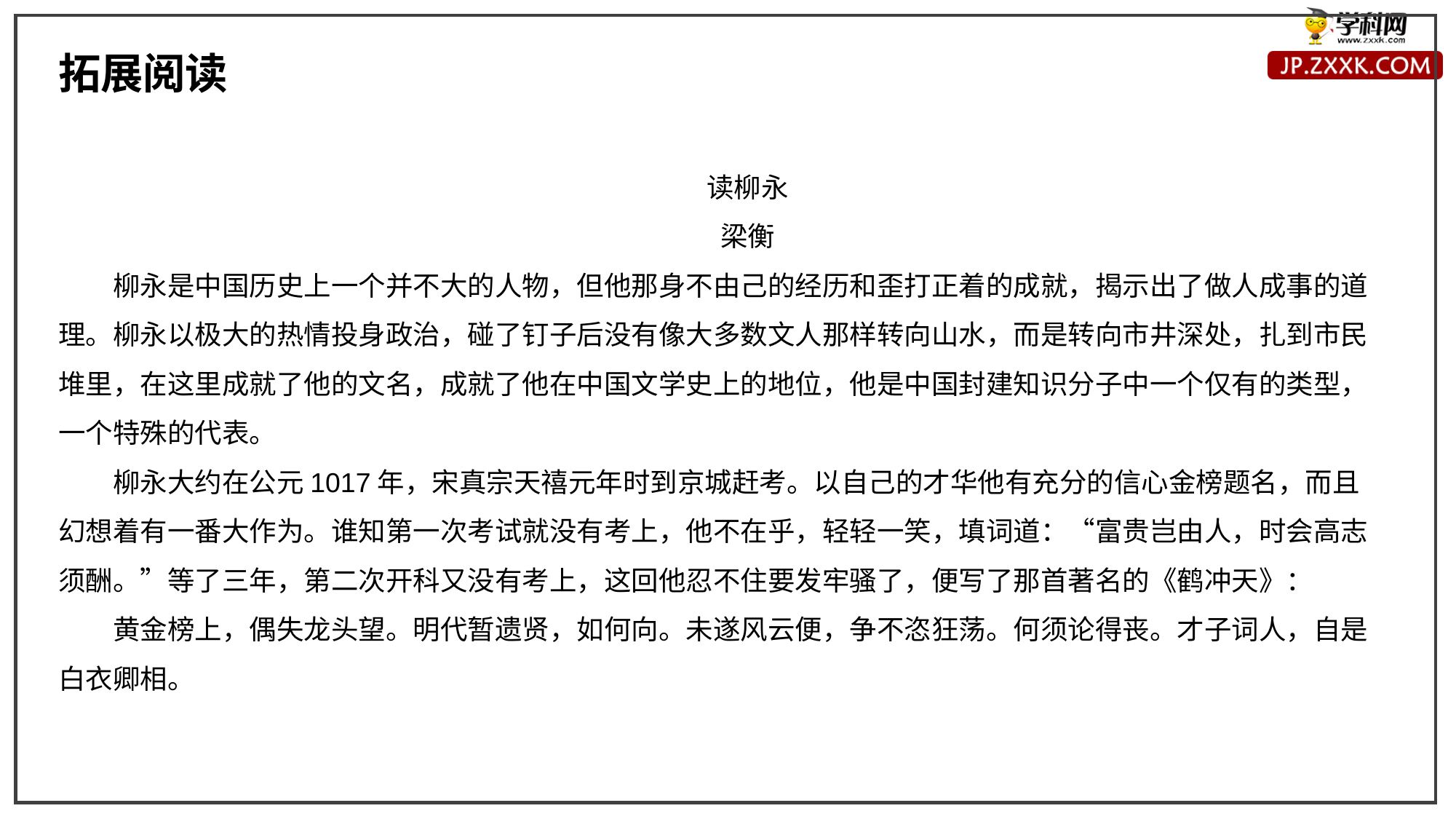

拓展阅读
读柳永
梁衡
柳永是中国历史上一个并不大的人物，但他那身不由己的经历和歪打正着的成就，揭示出了做人成事的道理。柳永以极大的热情投身政治，碰了钉子后没有像大多数文人那样转向山水，而是转向市井深处，扎到市民堆里，在这里成就了他的文名，成就了他在中国文学史上的地位，他是中国封建知识分子中一个仅有的类型，一个特殊的代表。
柳永大约在公元1017年，宋真宗天禧元年时到京城赶考。以自己的才华他有充分的信心金榜题名，而且幻想着有一番大作为。谁知第一次考试就没有考上，他不在乎，轻轻一笑，填词道：“富贵岂由人，时会高志须酬。”等了三年，第二次开科又没有考上，这回他忍不住要发牢骚了，便写了那首著名的《鹤冲天》：
黄金榜上，偶失龙头望。明代暂遗贤，如何向。未遂风云便，争不恣狂荡。何须论得丧。才子词人，自是白衣卿相。